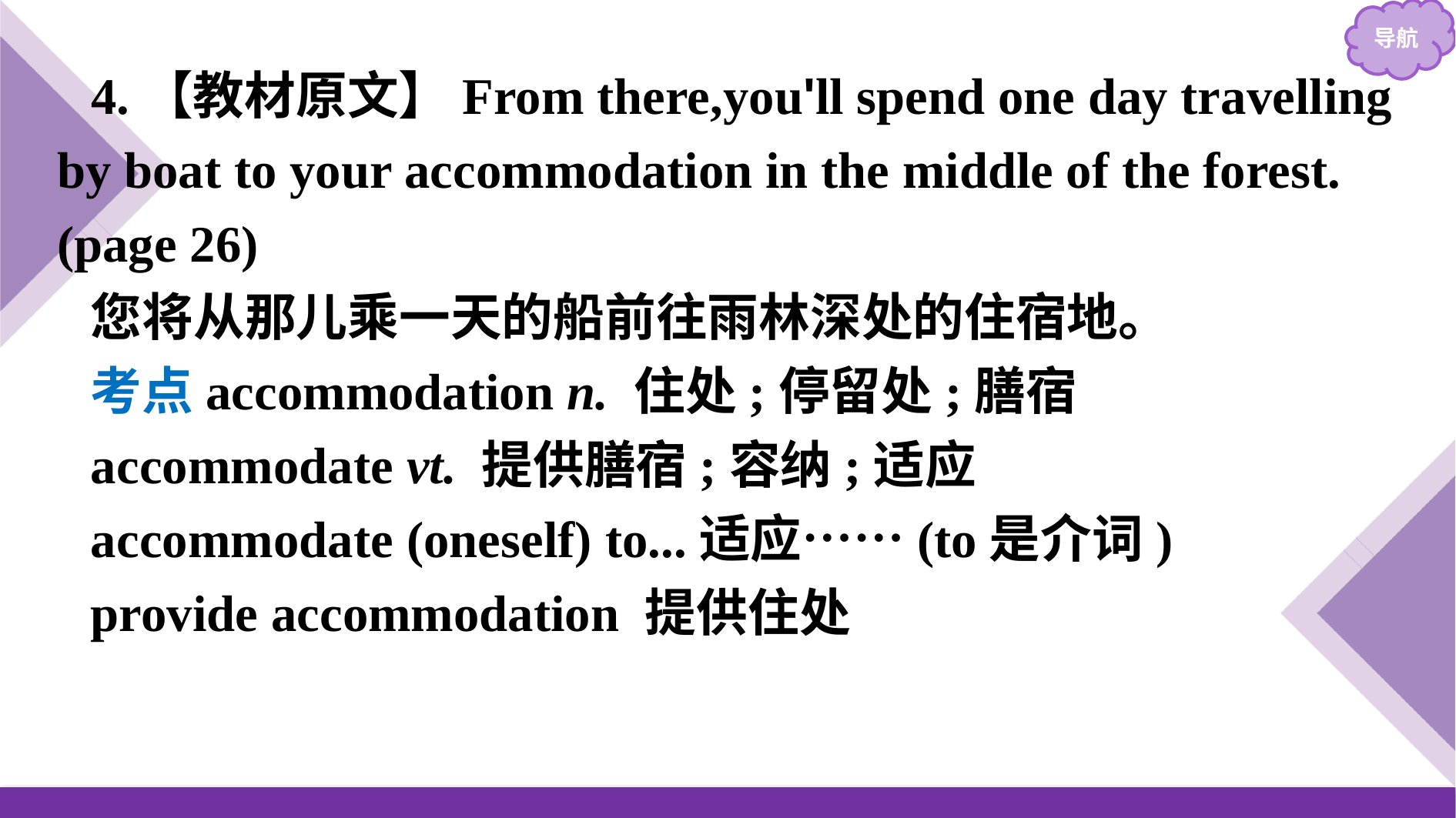

4.【教材原文】From there,you'll spend one day travelling by boat to your accommodation in the middle of the forest.(page 26)
您将从那儿乘一天的船前往雨林深处的住宿地。
考点accommodation n. 住处;停留处;膳宿
accommodate vt. 提供膳宿;容纳;适应
accommodate (oneself) to...适应……(to是介词)
provide accommodation 提供住处